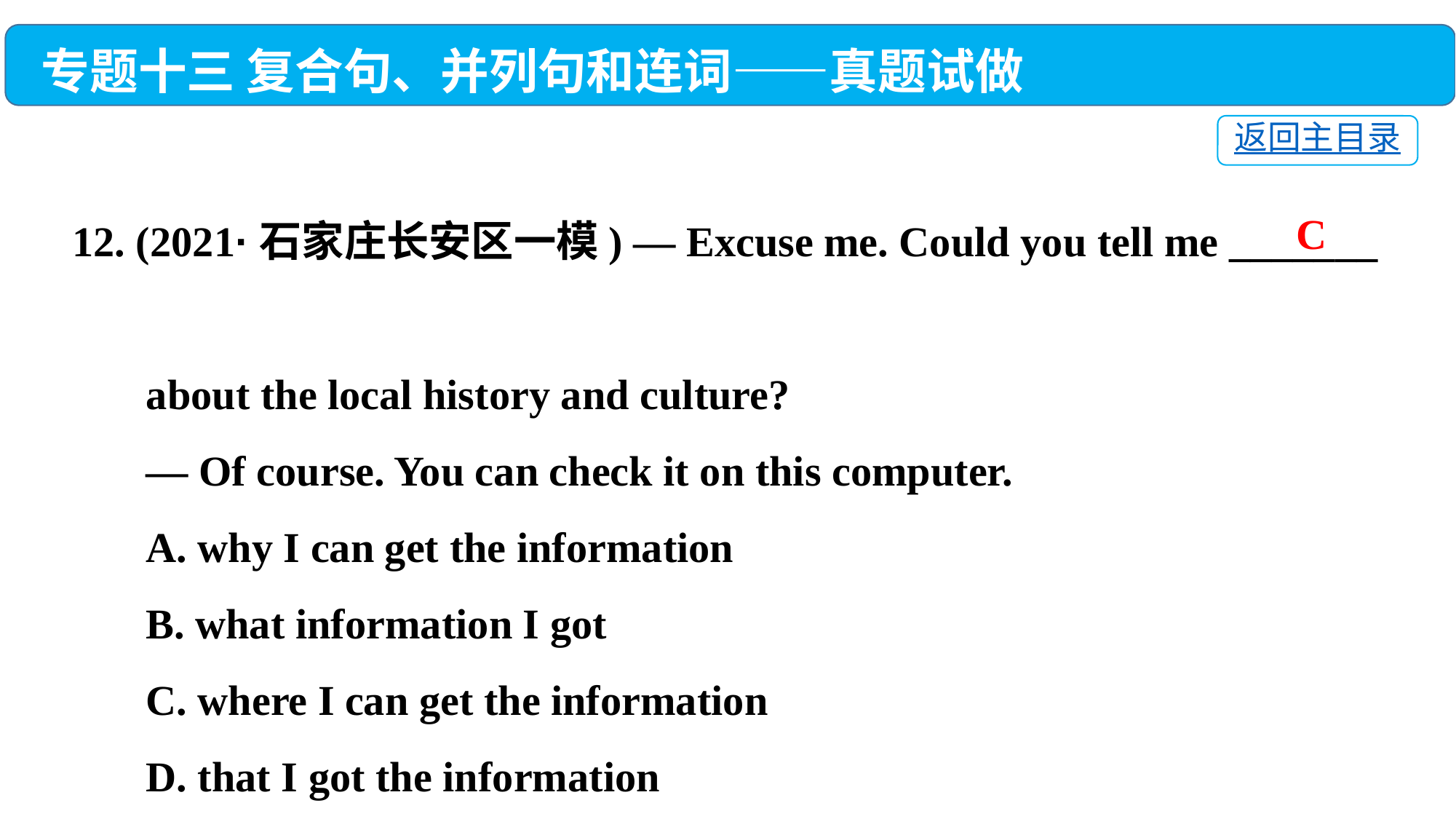

专题十三 复合句、并列句和连词——真题试做
返回主目录
12. (2021·石家庄长安区一模) — Excuse me. Could you tell me _______
       about the local history and culture?
       — Of course. You can check it on this computer.
       A. why I can get the information
       B. what information I got
       C. where I can get the information
       D. that I got the information
C